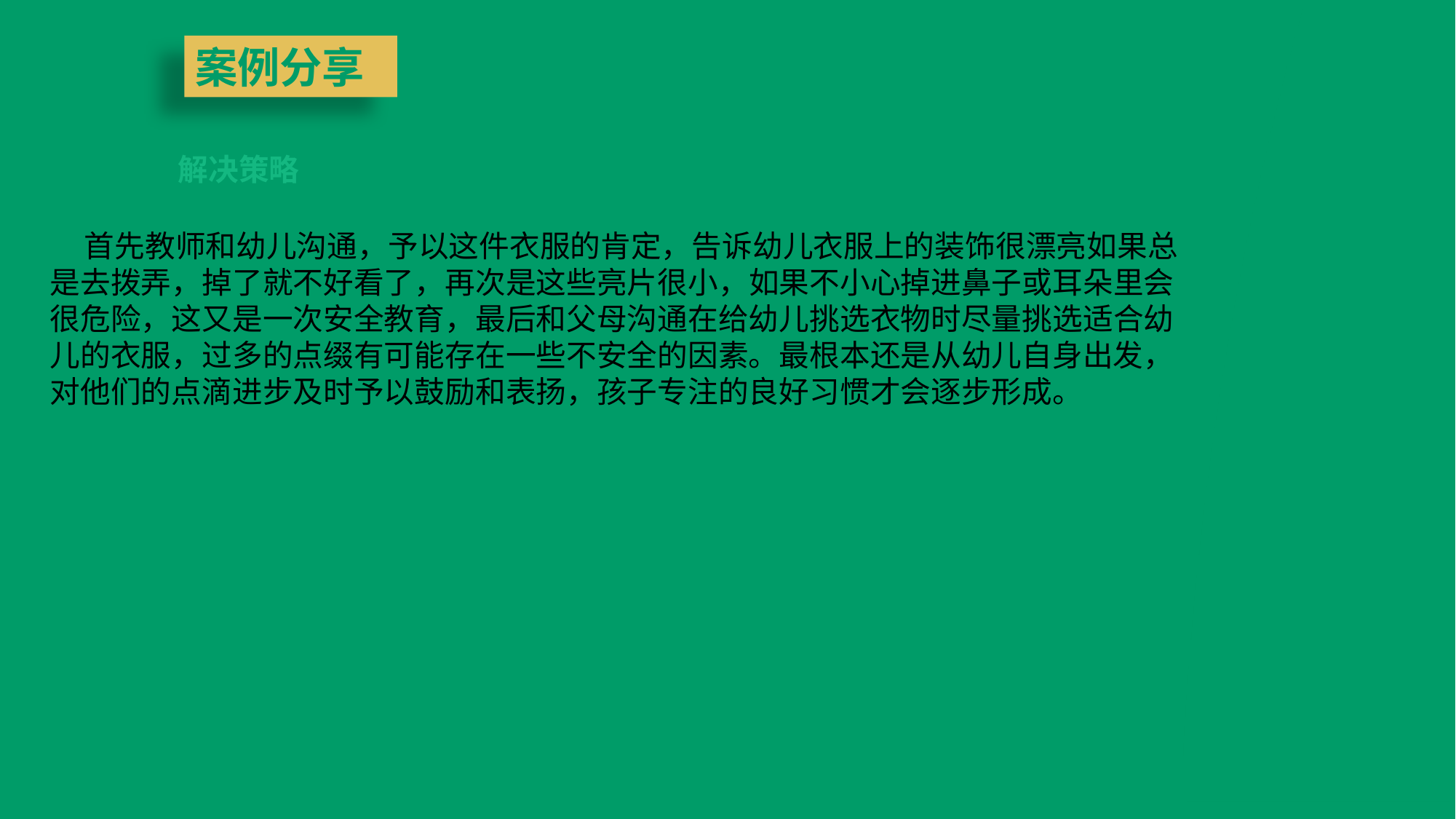

案例分享
解决策略

    首先教师和幼儿沟通，予以这件衣服的肯定，告诉幼儿衣服上的装饰很漂亮如果总是去拨弄，掉了就不好看了，再次是这些亮片很小，如果不小心掉进鼻子或耳朵里会很危险，这又是一次安全教育，最后和父母沟通在给幼儿挑选衣物时尽量挑选适合幼儿的衣服，过多的点缀有可能存在一些不安全的因素。最根本还是从幼儿自身出发，对他们的点滴进步及时予以鼓励和表扬，孩子专注的良好习惯才会逐步形成。

INDUCTION TRAINING